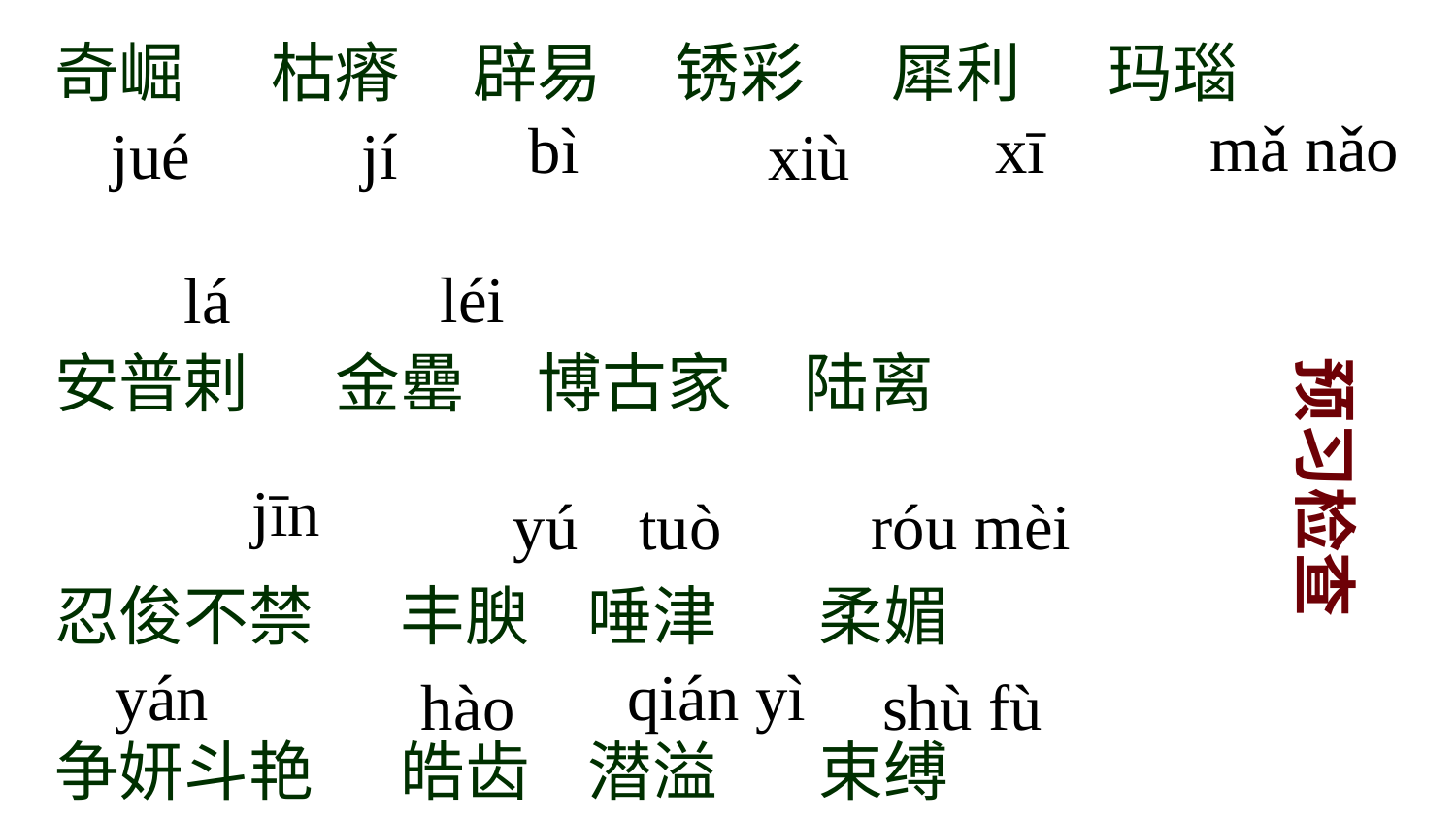

奇崛      枯瘠     辟易     锈彩      犀利      玛瑙

安普剌      金罍     博古家     陆离

忍俊不禁      丰腴    唾津       柔媚

争妍斗艳      皓齿    潜溢       束缚

mǎ nǎo
bì
xī
jué
jí
xiù
léi
lá
预习检查
jīn
yú
tuò
róu mèi
qián yì
yán
hào
shù fù